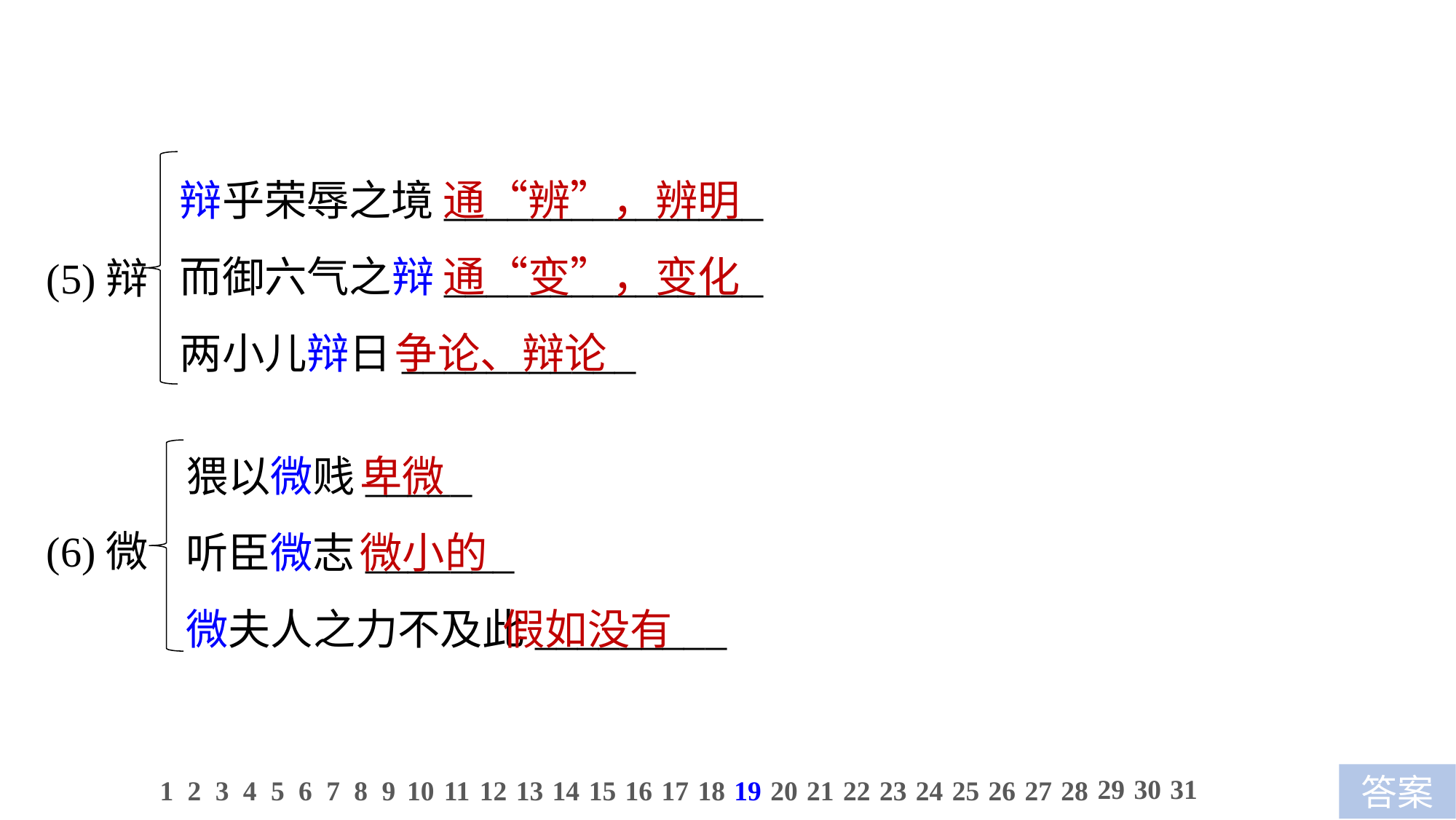

辩乎荣辱之境_______________
而御六气之辩_______________
两小儿辩日___________
    通“辨”，辨明
    通“变”，变化
争论、辩论

(5)辩
卑微
微小的
              假如没有
猥以微贱_____
听臣微志_______
微夫人之力不及此_________

(6)微
29
30
31
1
2
3
4
5
6
7
8
9
10
11
12
13
14
15
16
17
18
19
20
21
22
23
24
25
26
27
28
答案